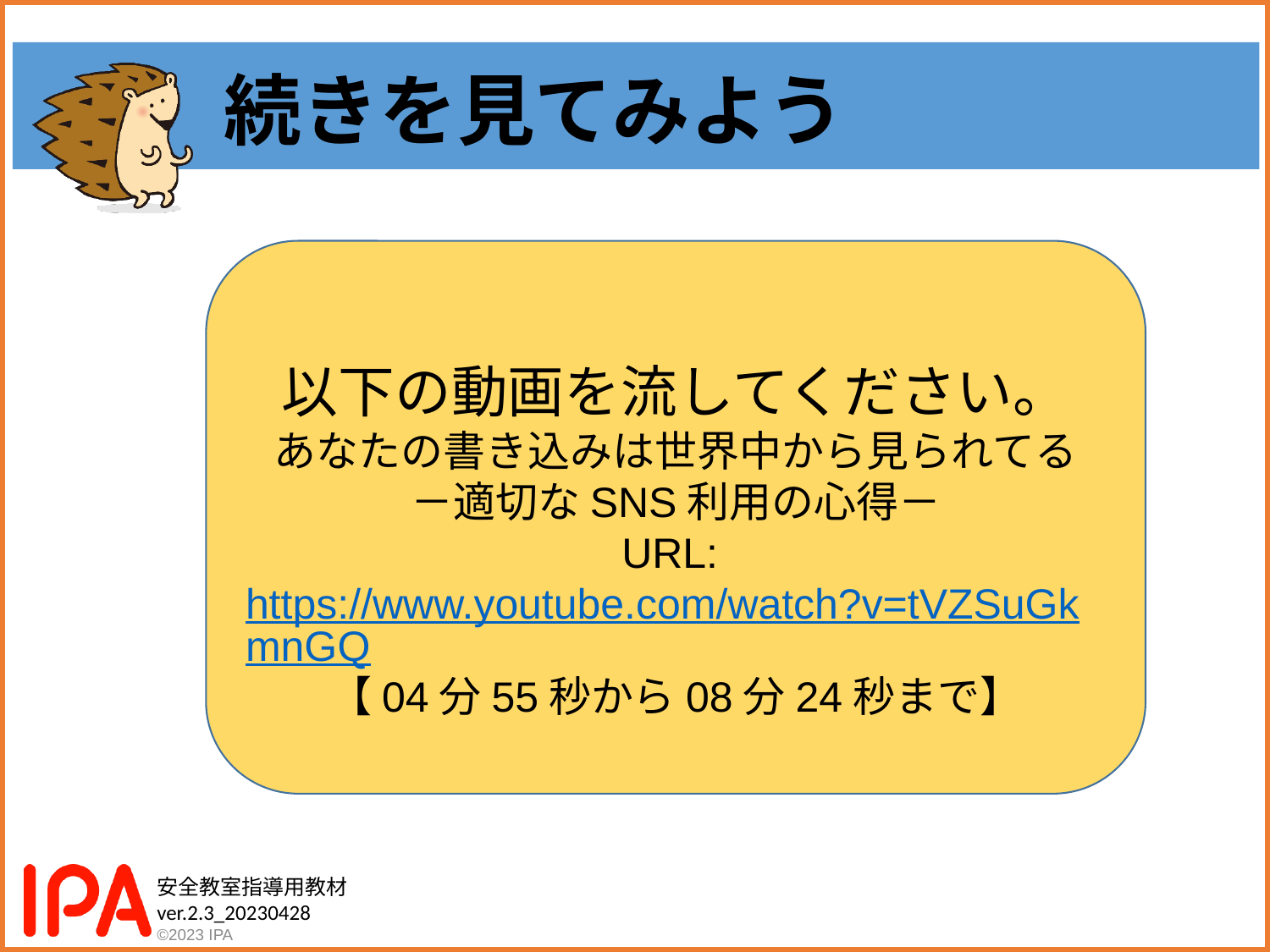

続きを見てみよう
以下の動画を流してください。
あなたの書き込みは世界中から見られてる
－適切なSNS利用の心得－
URL: https://www.youtube.com/watch?v=tVZSuGkmnGQ
【04分55秒から08分24秒まで】